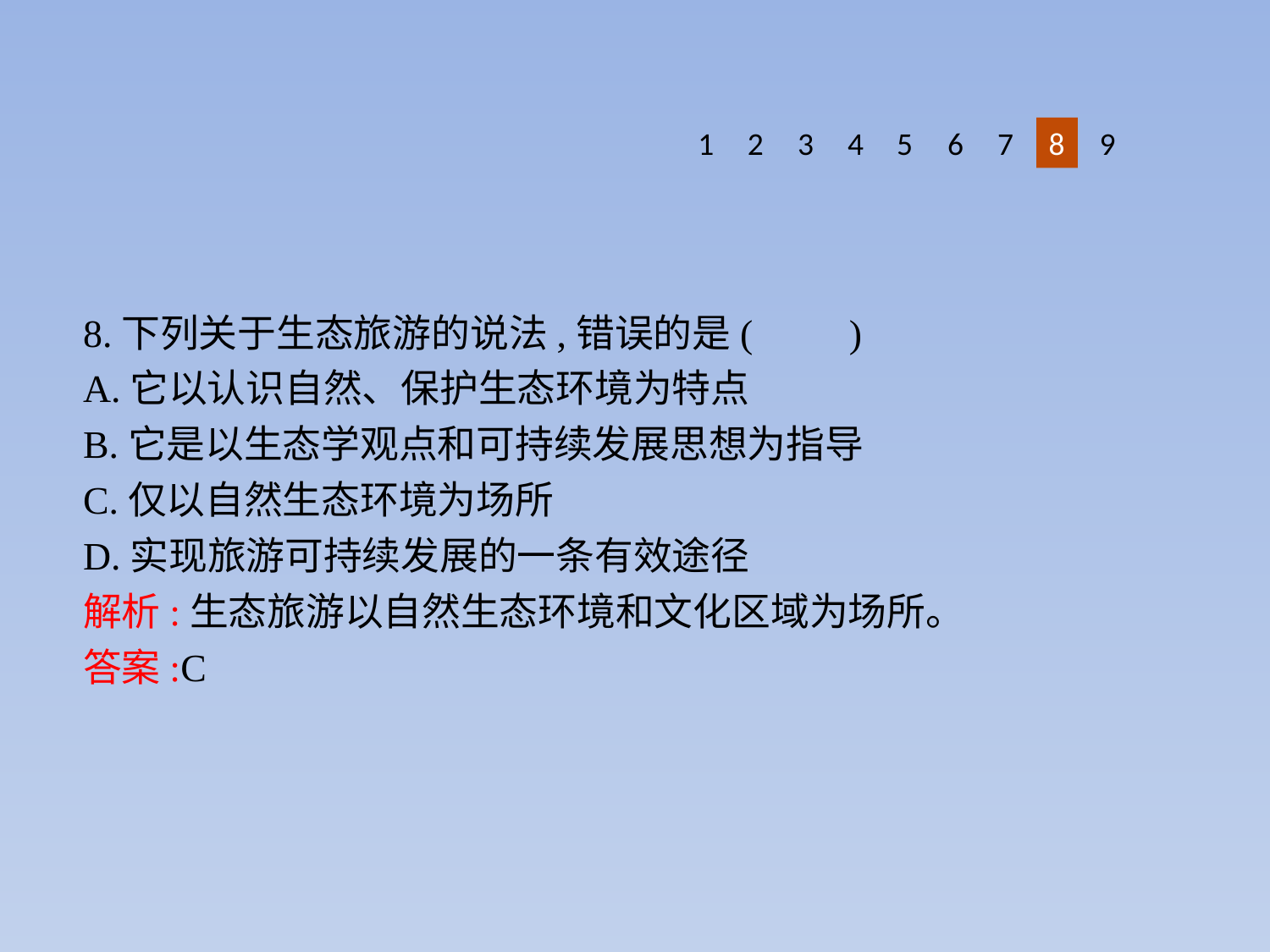

8
9
1
2
3
4
5
6
7
8.下列关于生态旅游的说法,错误的是(　　)
A.它以认识自然、保护生态环境为特点
B.它是以生态学观点和可持续发展思想为指导
C.仅以自然生态环境为场所
D.实现旅游可持续发展的一条有效途径
解析:生态旅游以自然生态环境和文化区域为场所。
答案:C